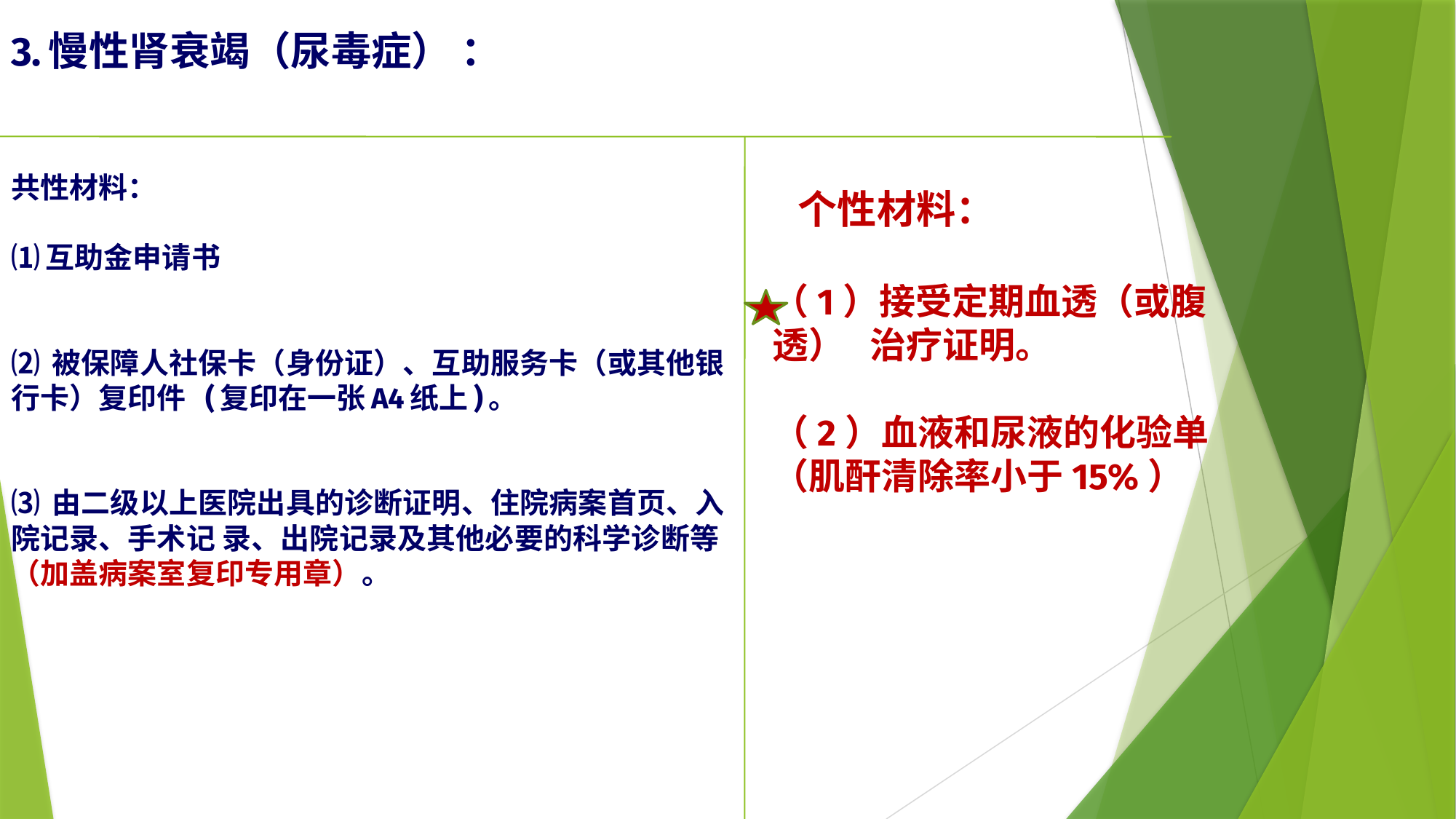

3.慢性肾衰竭（尿毒症） ：

共性材料：

⑴互助金申请书

⑵ 被保障人社保卡（身份证）、互助服务卡（或其他银行卡）复印件  (复印在一张A4纸上)。

⑶ 由二级以上医院出具的诊断证明、住院病案首页、入院记录、手术记 录、出院记录及其他必要的科学诊断等（加盖病案室复印专用章）。

个性材料：

（1）接受定期血透（或腹透）   治疗证明。

（2）血液和尿液的化验单（肌酐清除率小于15%）